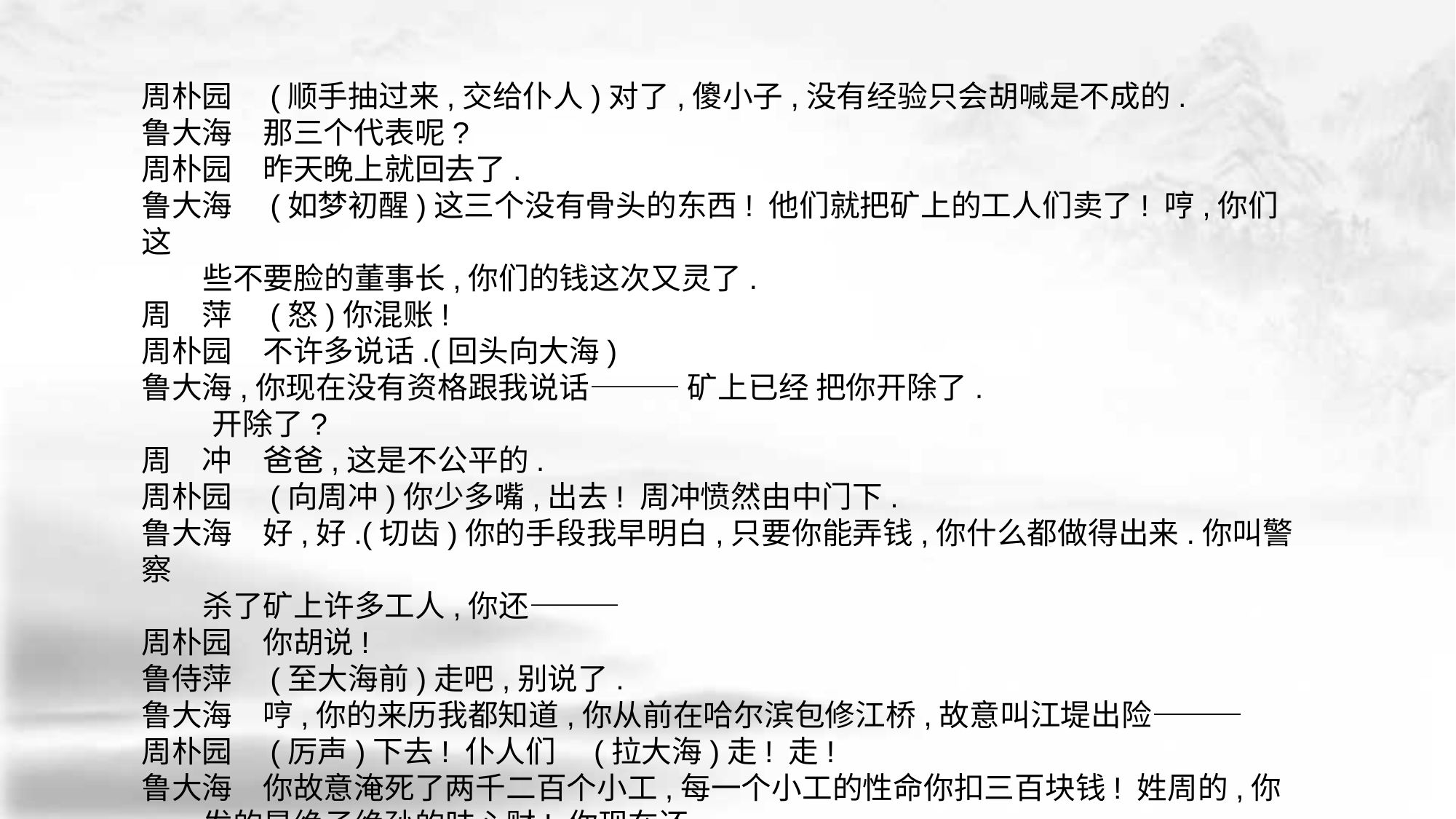

周朴园　(顺手抽过来,交给仆人)对了,傻小子,没有经验只会胡喊是不成的.
鲁大海　那三个代表呢?
周朴园　昨天晚上就回去了.
鲁大海　(如梦初醒)这三个没有骨头的东西! 他们就把矿上的工人们卖了! 哼,你们这
        些不要脸的董事长,你们的钱这次又灵了.
周　萍　(怒)你混账!
周朴园　不许多说话.(回头向大海)
鲁大海,你现在没有资格跟我说话——— 矿上已经 把你开除了.
　      开除了?
周　冲　爸爸,这是不公平的.
周朴园　(向周冲)你少多嘴,出去! 周冲愤然由中门下.
鲁大海　好,好.(切齿)你的手段我早明白,只要你能弄钱,你什么都做得出来.你叫警 察
        杀了矿上许多工人,你还———
周朴园　你胡说!
鲁侍萍　(至大海前)走吧,别说了.
鲁大海　哼,你的来历我都知道,你从前在哈尔滨包修江桥,故意叫江堤出险———
周朴园　(厉声)下去! 仆人们　(拉大海)走! 走!
鲁大海　你故意淹死了两千二百个小工,每一个小工的性命你扣三百块钱! 姓周的,你
        发的是绝子绝孙的昧心财! 你现在还———